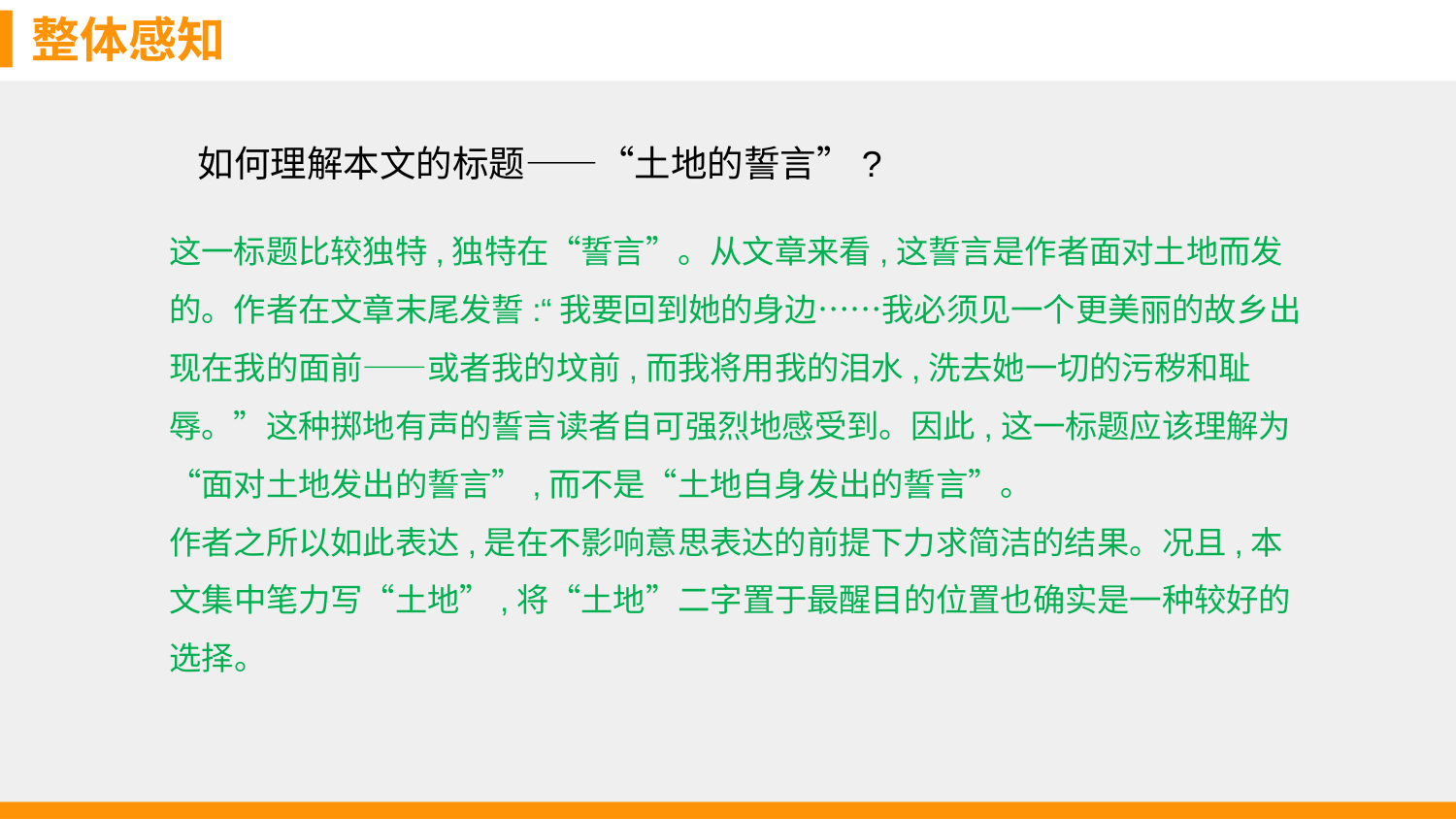

整体感知
如何理解本文的标题——“土地的誓言”?
这一标题比较独特,独特在“誓言”。从文章来看,这誓言是作者面对土地而发的。作者在文章末尾发誓:“我要回到她的身边……我必须见一个更美丽的故乡出现在我的面前——或者我的坟前,而我将用我的泪水,洗去她一切的污秽和耻辱。”这种掷地有声的誓言读者自可强烈地感受到。因此,这一标题应该理解为“面对土地发出的誓言”,而不是“土地自身发出的誓言”。
作者之所以如此表达,是在不影响意思表达的前提下力求简洁的结果。况且,本文集中笔力写“土地”,将“土地”二字置于最醒目的位置也确实是一种较好的选择。